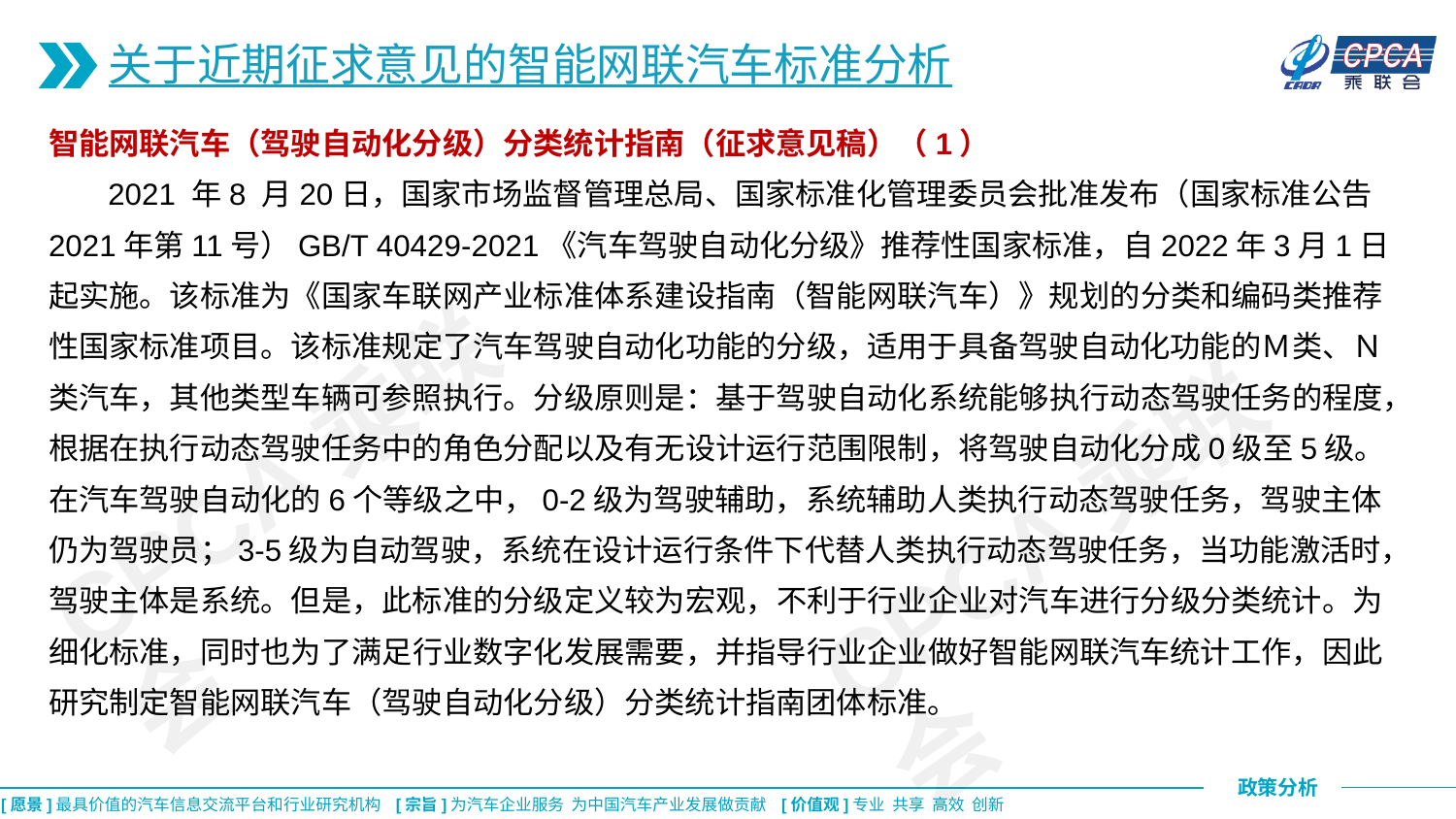

关于近期征求意见的智能网联汽车标准分析
智能网联汽车（驾驶自动化分级）分类统计指南（征求意见稿）（1）
       2021 年8 月20日，国家市场监督管理总局、国家标准化管理委员会批准发布（国家标准公告2021年第11号）GB/T 40429-2021《汽车驾驶自动化分级》推荐性国家标准，自2022年3月1日起实施。该标准为《国家车联网产业标准体系建设指南（智能网联汽车）》规划的分类和编码类推荐性国家标准项目。该标准规定了汽车驾驶自动化功能的分级，适用于具备驾驶自动化功能的Ｍ类、Ｎ类汽车，其他类型车辆可参照执行。分级原则是：基于驾驶自动化系统能够执行动态驾驶任务的程度，根据在执行动态驾驶任务中的角色分配以及有无设计运行范围限制，将驾驶自动化分成0级至5级。在汽车驾驶自动化的6个等级之中，0-2级为驾驶辅助，系统辅助人类执行动态驾驶任务，驾驶主体仍为驾驶员；3-5级为自动驾驶，系统在设计运行条件下代替人类执行动态驾驶任务，当功能激活时，驾驶主体是系统。但是，此标准的分级定义较为宏观，不利于行业企业对汽车进行分级分类统计。为细化标准，同时也为了满足行业数字化发展需要，并指导行业企业做好智能网联汽车统计工作，因此研究制定智能网联汽车（驾驶自动化分级）分类统计指南团体标准。
CPCA乘联会
CPCA乘联会